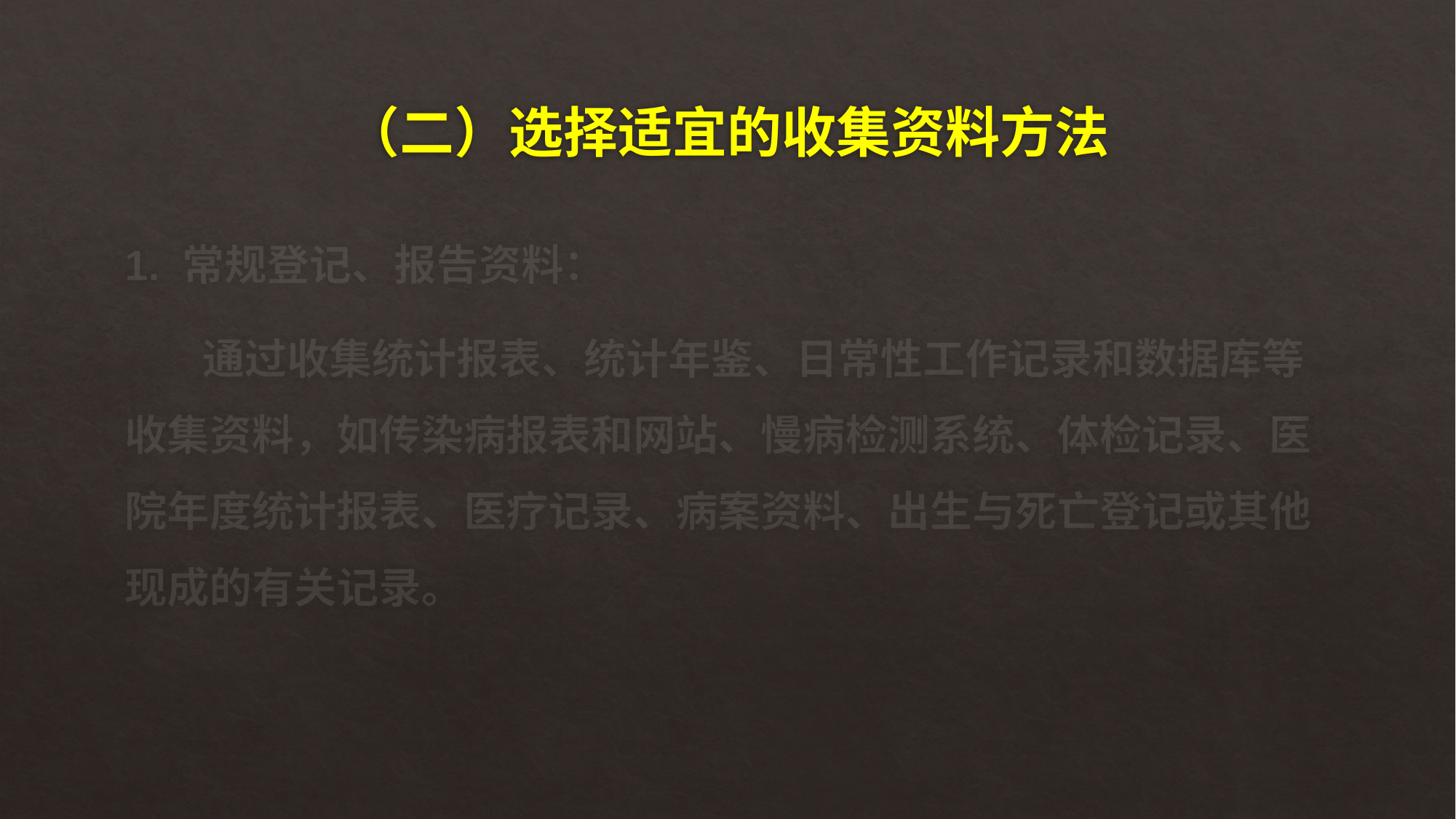

# （二）选择适宜的收集资料方法
1. 常规登记、报告资料：
       通过收集统计报表、统计年鉴、日常性工作记录和数据库等收集资料，如传染病报表和网站、慢病检测系统、体检记录、医院年度统计报表、医疗记录、病案资料、出生与死亡登记或其他现成的有关记录。